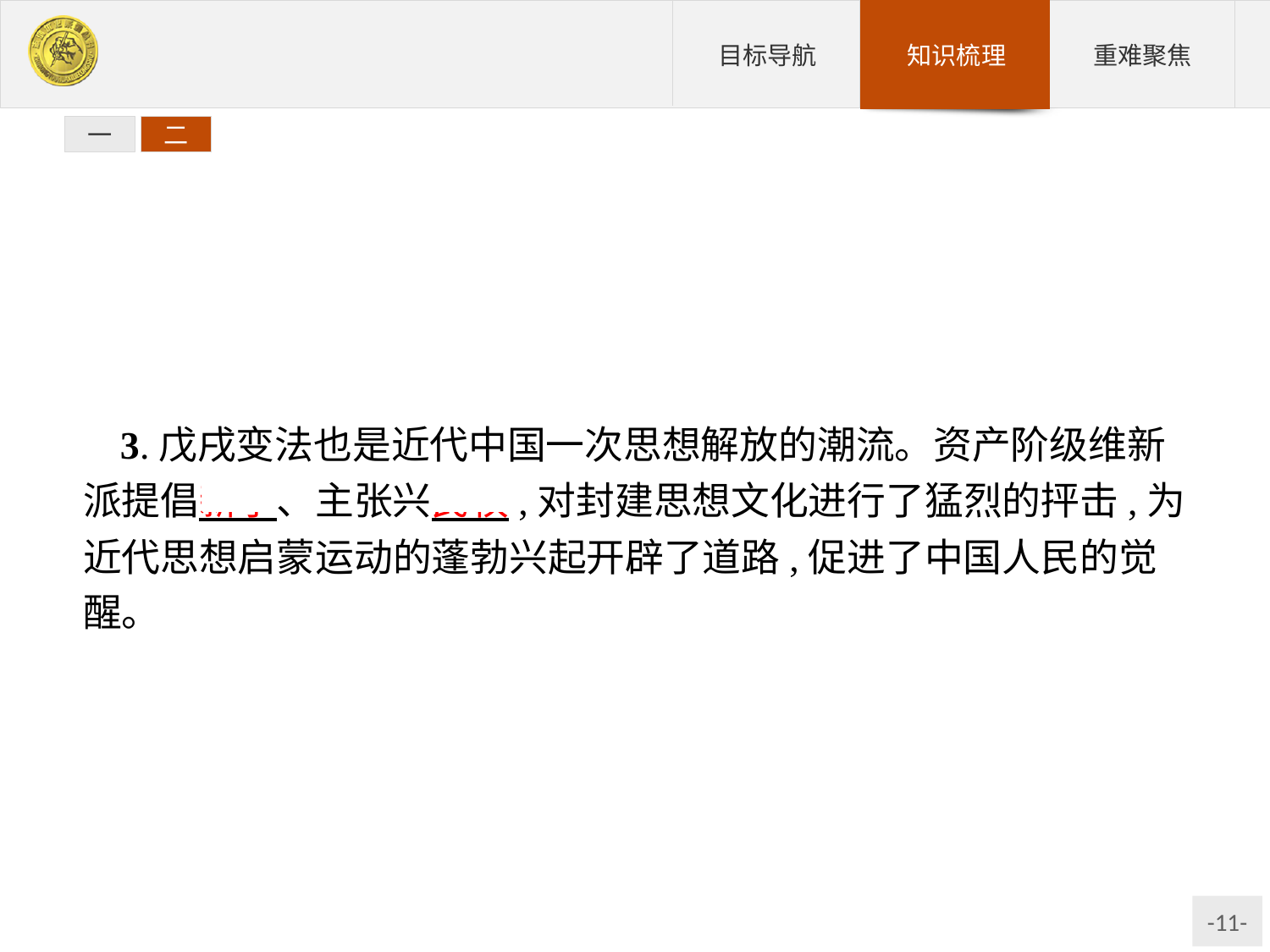

一
二
3.戊戌变法也是近代中国一次思想解放的潮流。资产阶级维新派提倡新学、主张兴民权,对封建思想文化进行了猛烈的抨击,为近代思想启蒙运动的蓬勃兴起开辟了道路,促进了中国人民的觉醒。